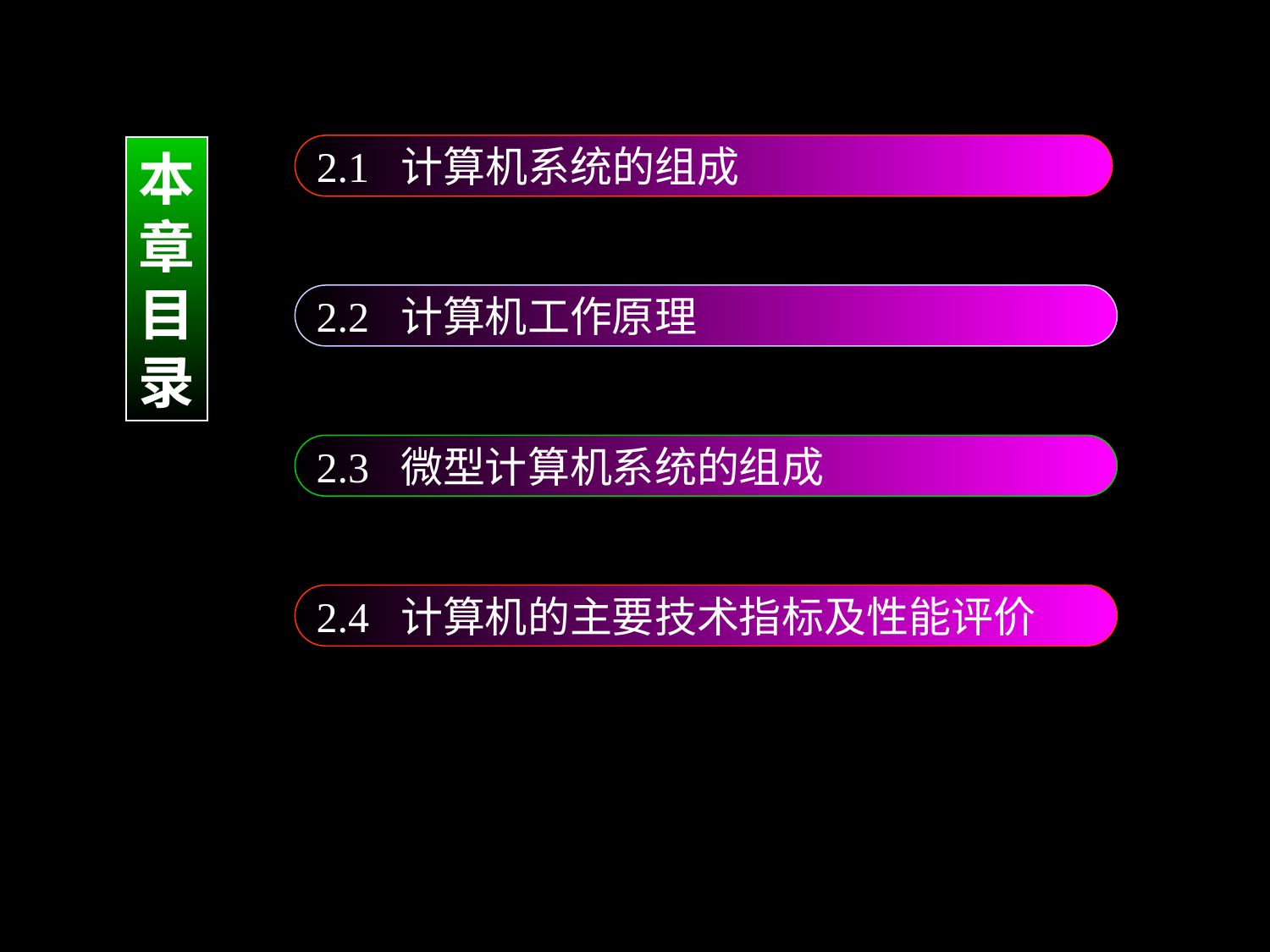

2.1  计算机系统的组成
本
章
目
录
2.2  计算机工作原理
2.3  微型计算机系统的组成
2.4  计算机的主要技术指标及性能评价